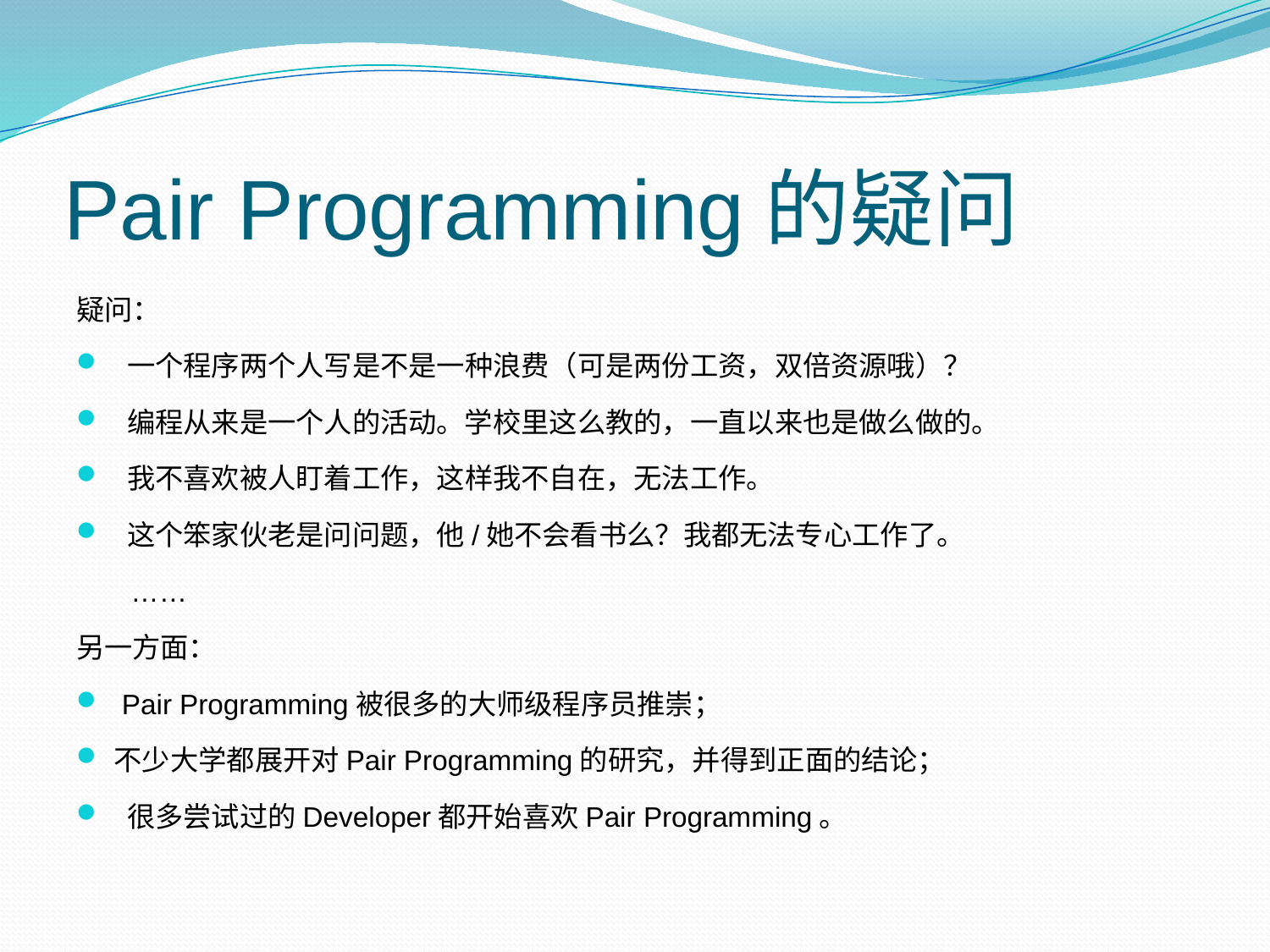

# Pair Programming的疑问
疑问：
 一个程序两个人写是不是一种浪费（可是两份工资，双倍资源哦）？
 编程从来是一个人的活动。学校里这么教的，一直以来也是做么做的。
 我不喜欢被人盯着工作，这样我不自在，无法工作。
 这个笨家伙老是问问题，他/她不会看书么？我都无法专心工作了。
       ……
另一方面：
 Pair Programming被很多的大师级程序员推崇；
不少大学都展开对Pair Programming的研究，并得到正面的结论；
 很多尝试过的Developer都开始喜欢Pair Programming。